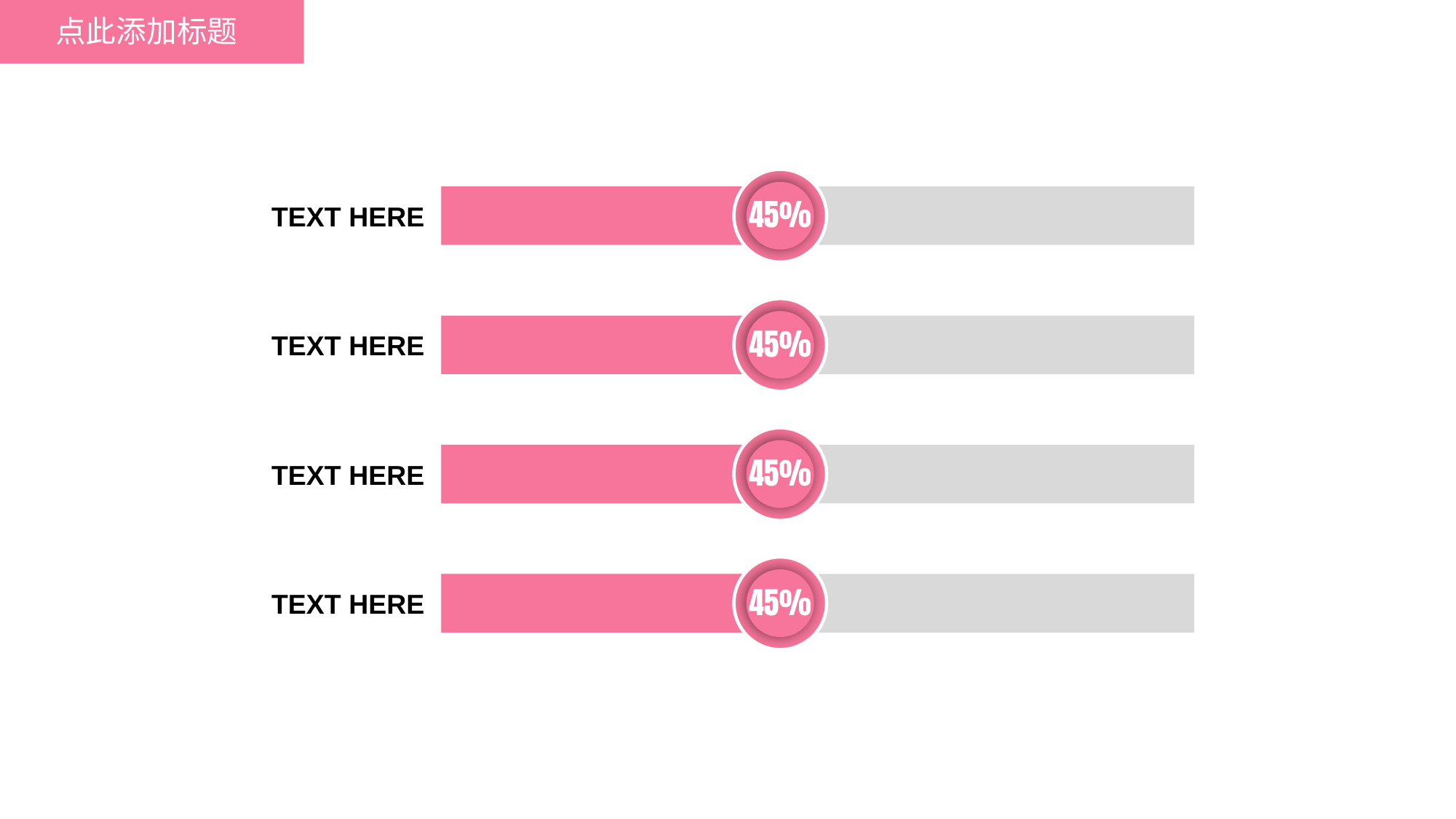

点此添加标题

45%
TEXT HERE

45%
TEXT HERE

45%
TEXT HERE

45%
TEXT HERE